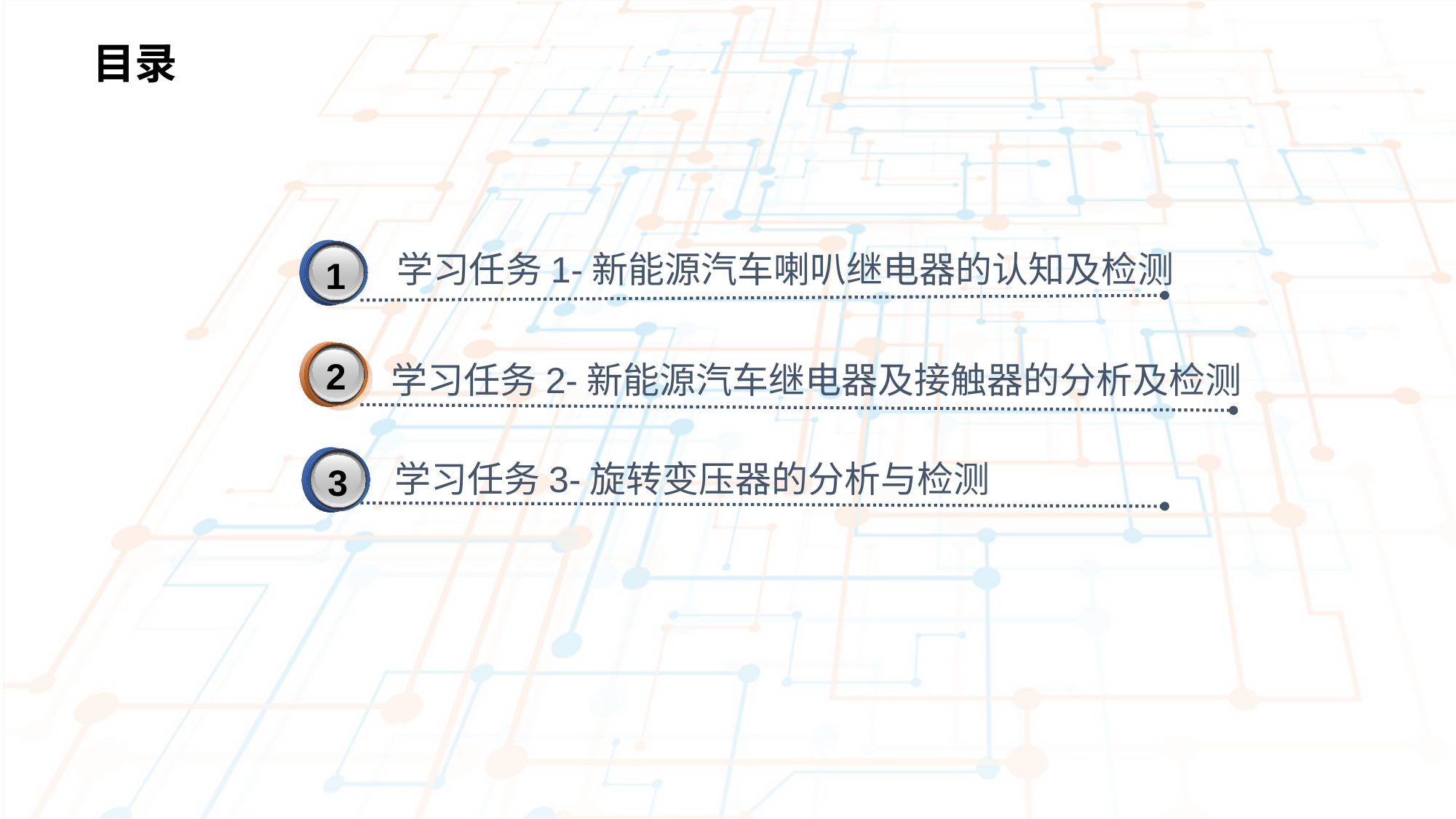

目录

3

学习任务1-新能源汽车喇叭继电器的认知及检测
1

2
学习任务2-新能源汽车继电器及接触器的分析及检测

3

学习任务3-旋转变压器的分析与检测
3